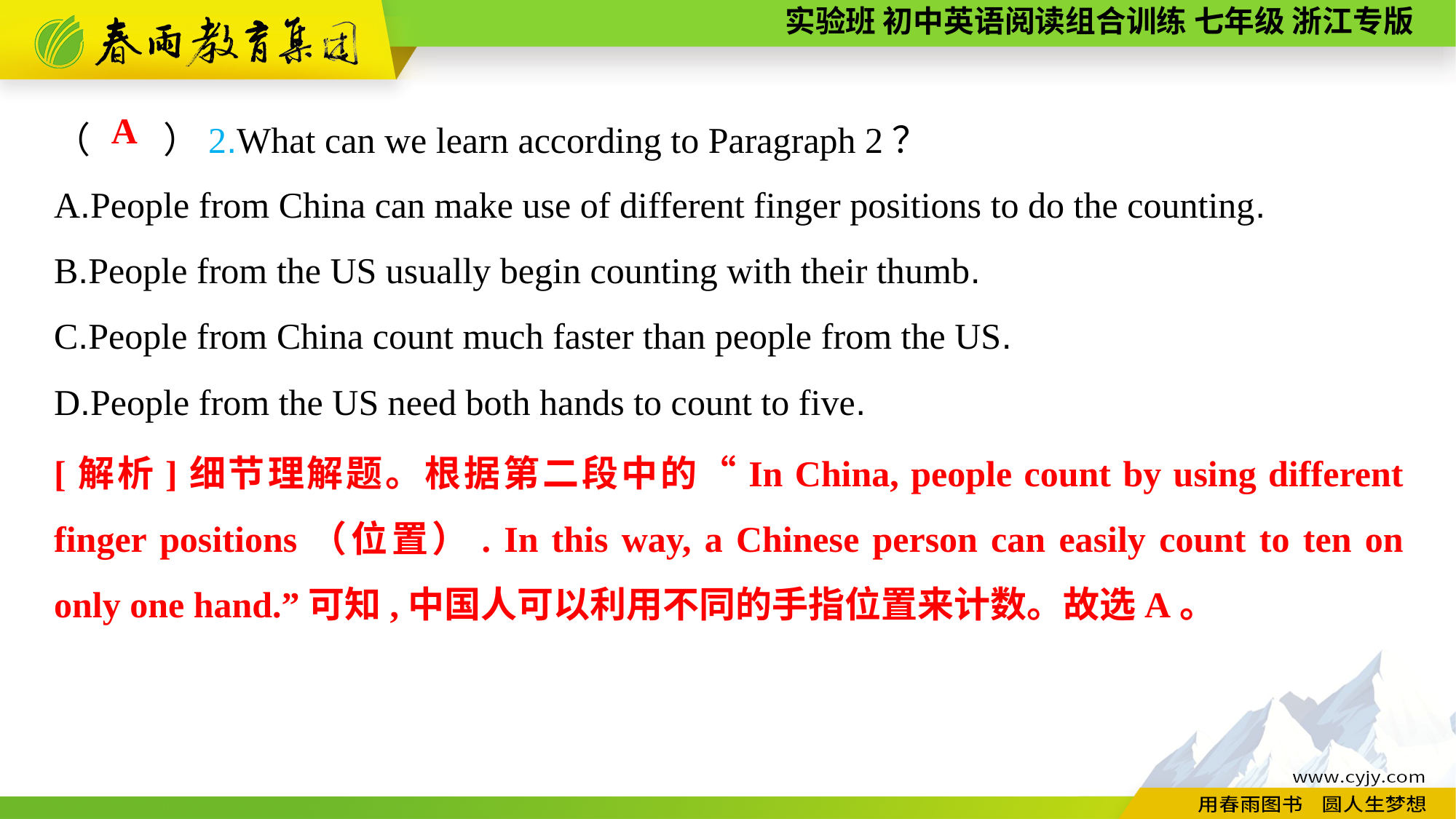

（　　）2.What can we learn according to Paragraph 2？
A.People from China can make use of different finger positions to do the counting.
B.People from the US usually begin counting with their thumb.
C.People from China count much faster than people from the US.
D.People from the US need both hands to count to five.
A
[解析]细节理解题。根据第二段中的“In China, people count by using different finger positions（位置）. In this way, a Chinese person can easily count to ten on only one hand.”可知,中国人可以利用不同的手指位置来计数。故选A。